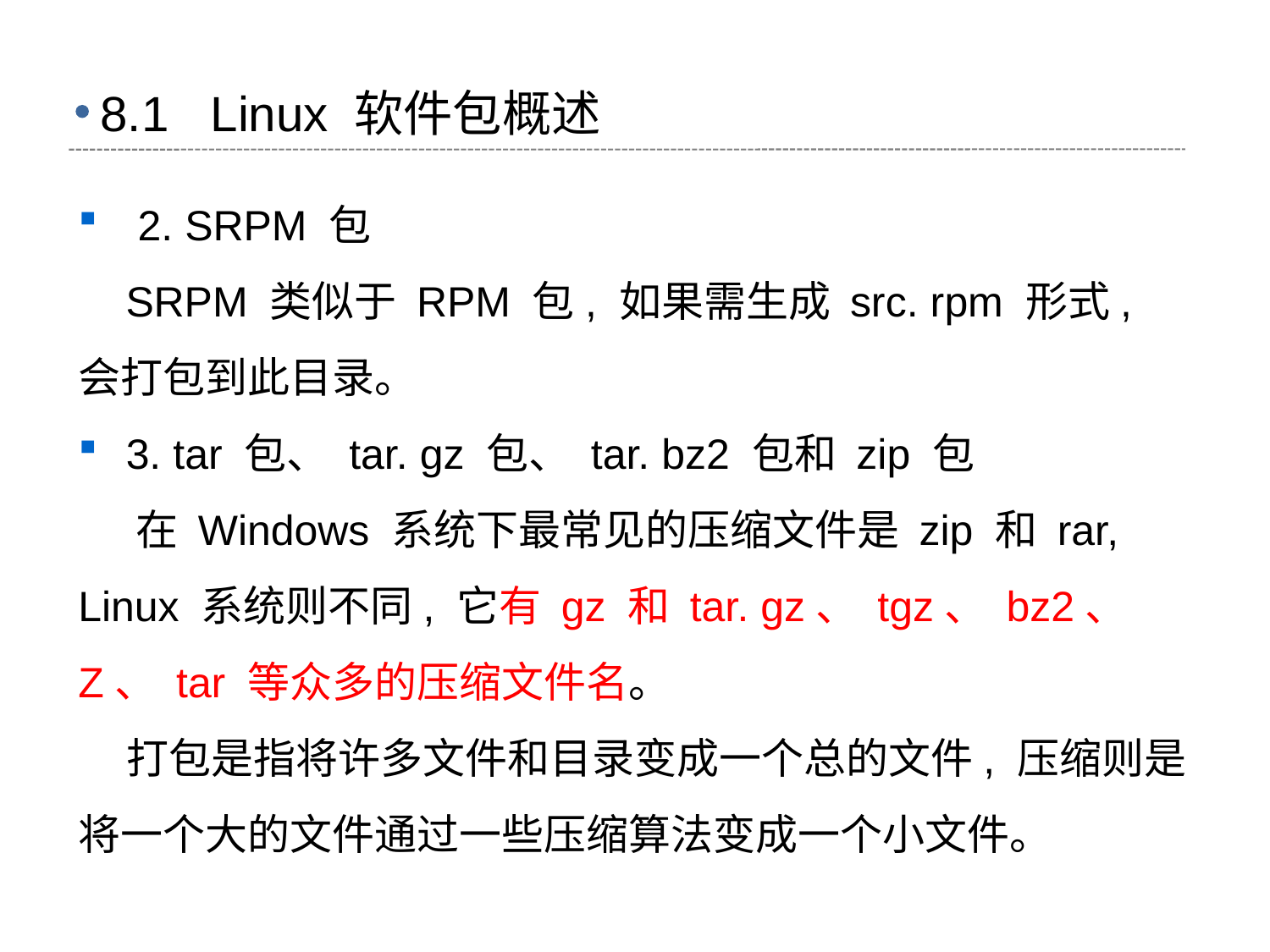

# 8.1   Linux 软件包概述
 2. SRPM 包
    SRPM 类似于 RPM 包, 如果需生成 src. rpm 形式, 会打包到此目录。
3. tar 包、 tar. gz 包、 tar. bz2 包和 zip 包
     在 Windows 系统下最常见的压缩文件是 zip 和 rar, Linux 系统则不同, 它有 gz 和 tar. gz、 tgz、 bz2、 Z、 tar 等众多的压缩文件名。
    打包是指将许多文件和目录变成一个总的文件, 压缩则是将一个大的文件通过一些压缩算法变成一个小文件。